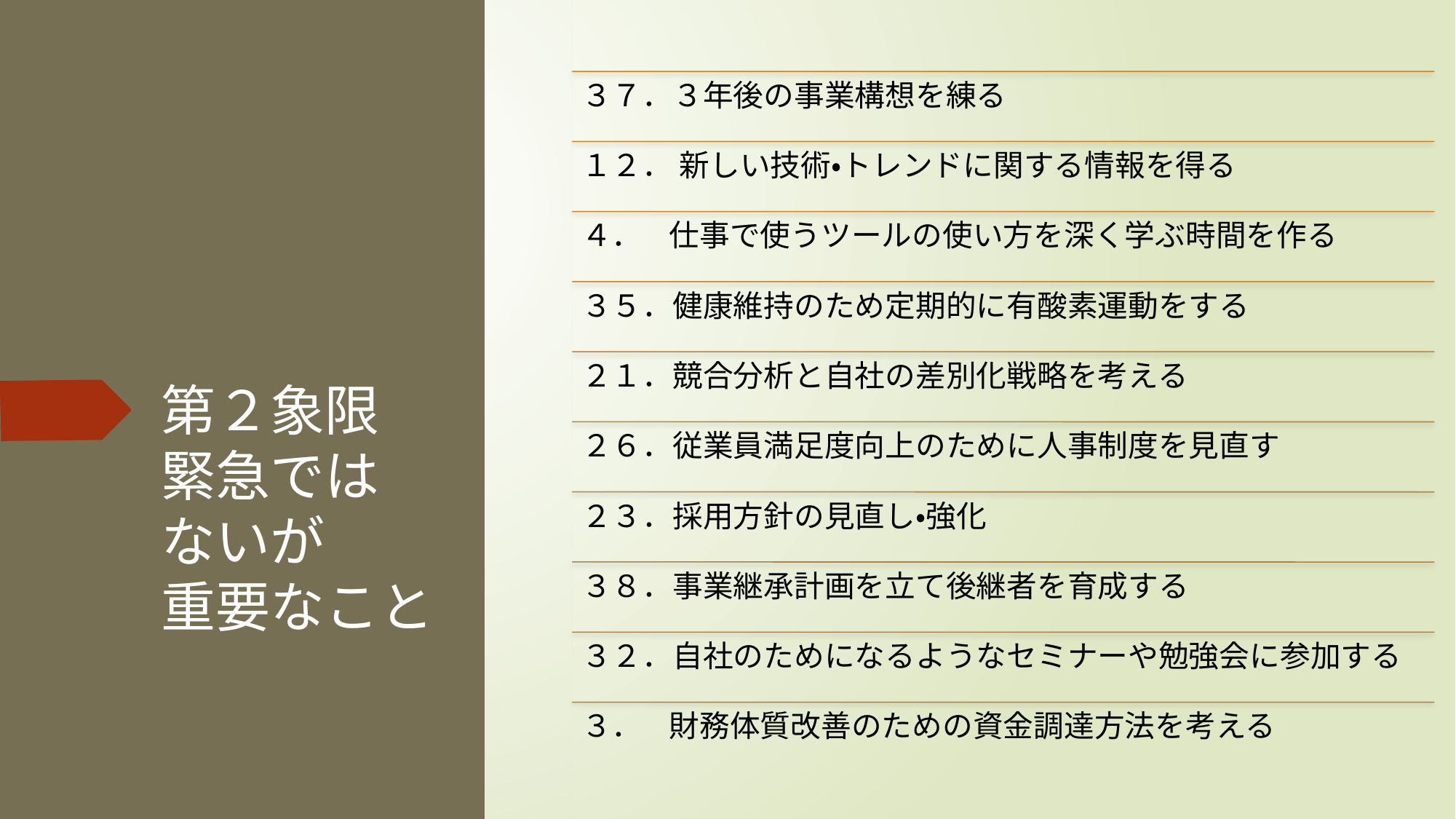

３７．３年後の事業構想を練る
１２． 新しい技術・トレンドに関する情報を得る
４．    仕事で使うツールの使い方を深く学ぶ時間を作る
３５．健康維持のため定期的に有酸素運動をする
２１．競合分析と自社の差別化戦略を考える
２６．従業員満足度向上のために人事制度を見直す
２３．採用方針の見直し・強化
３８．事業継承計画を立て後継者を育成する
３２．自社のためになるようなセミナーや勉強会に参加する
３．    財務体質改善のための資金調達方法を考える
# 第２象限 緊急では ないが 重要なこと